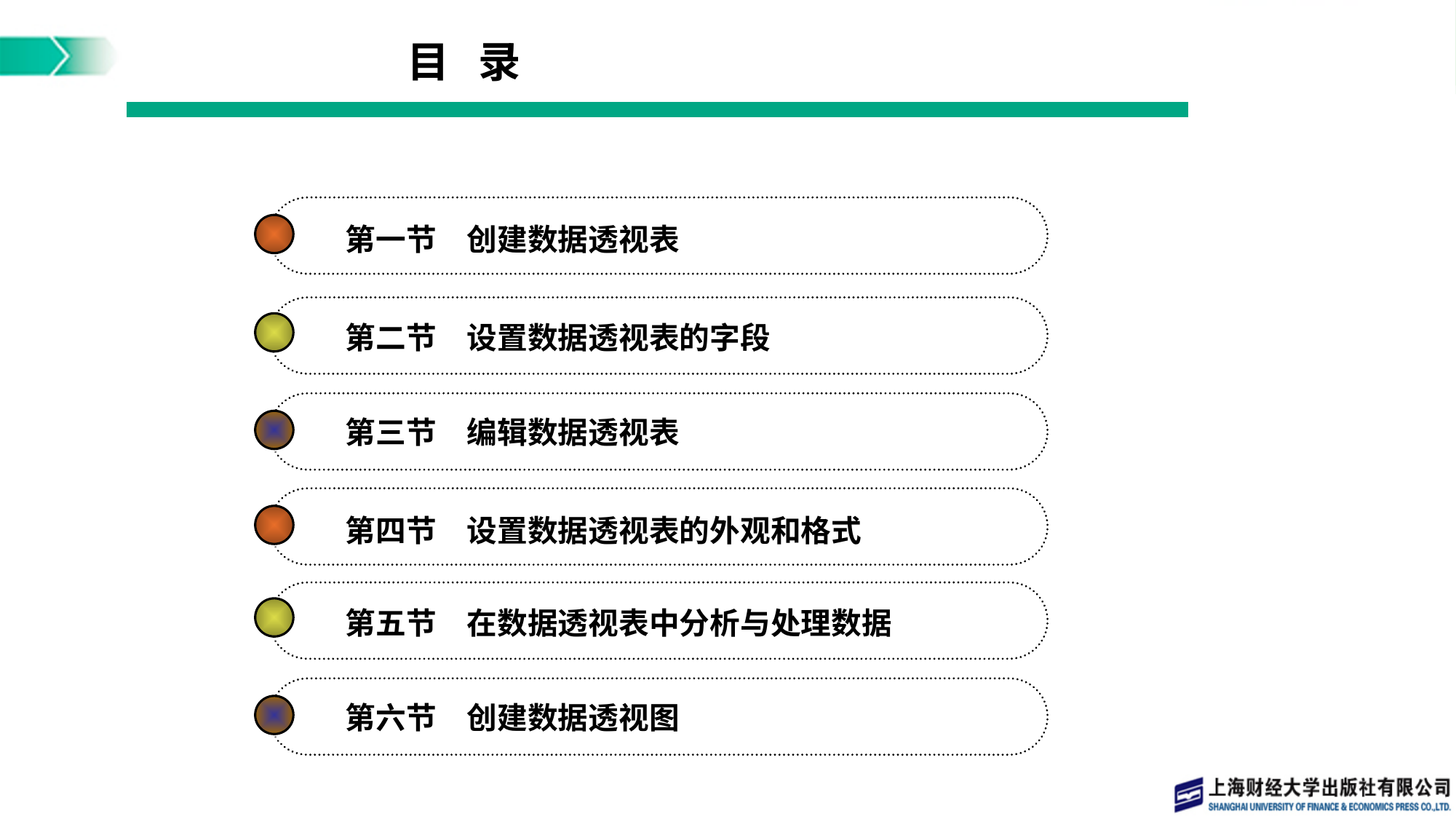

目   录

第一节　创建数据透视表

第二节　设置数据透视表的字段

第三节　编辑数据透视表

第四节　设置数据透视表的外观和格式

第五节　在数据透视表中分析与处理数据

第六节　创建数据透视图